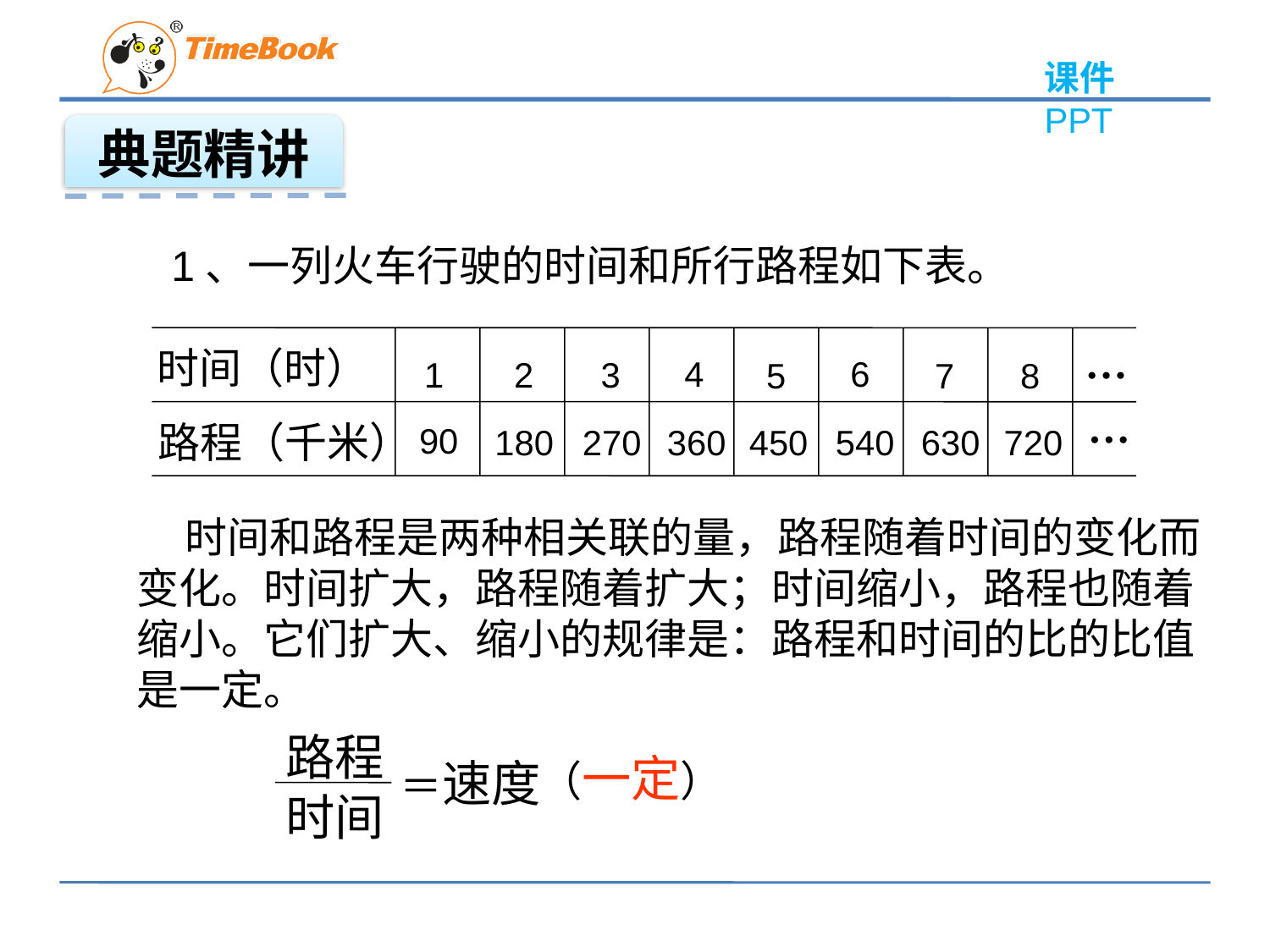

典题精讲
1、一列火车行驶的时间和所行路程如下表。

…
时间（时）
4
6
1
2
3
5
7
8
…

路程（千米）
90
180
270
360
450
540
630
720

    时间和路程是两种相关联的量，路程随着时间的变化而
变化。时间扩大，路程随着扩大；时间缩小，路程也随着
缩小。它们扩大、缩小的规律是：路程和时间的比的比值
是一定。
路程
时间

（一定）
＝速度